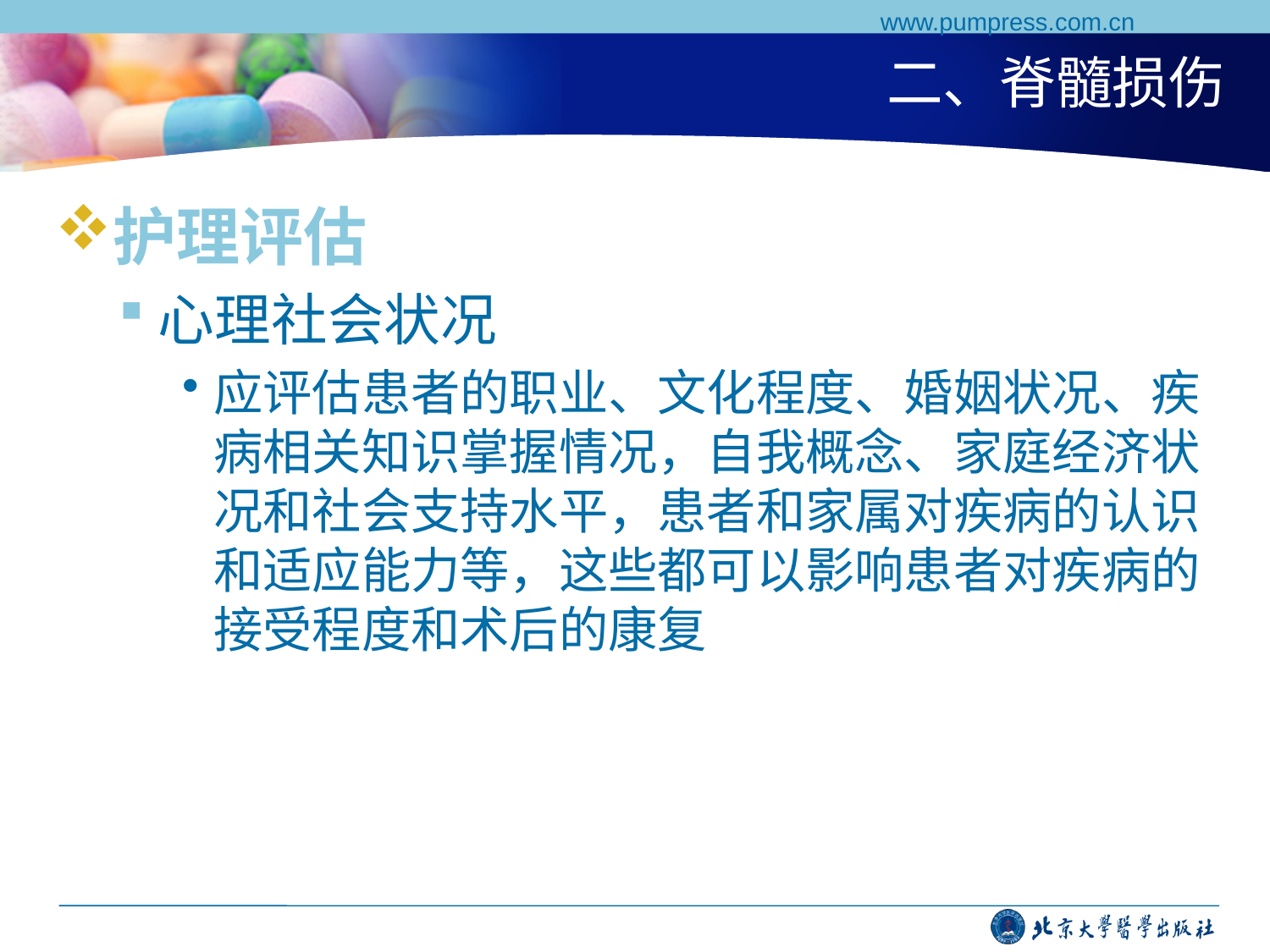

www.pumpress.com.cn
# 二、脊髓损伤
护理评估
心理社会状况
应评估患者的职业、文化程度、婚姻状况、疾病相关知识掌握情况，自我概念、家庭经济状况和社会支持水平，患者和家属对疾病的认识和适应能力等，这些都可以影响患者对疾病的接受程度和术后的康复